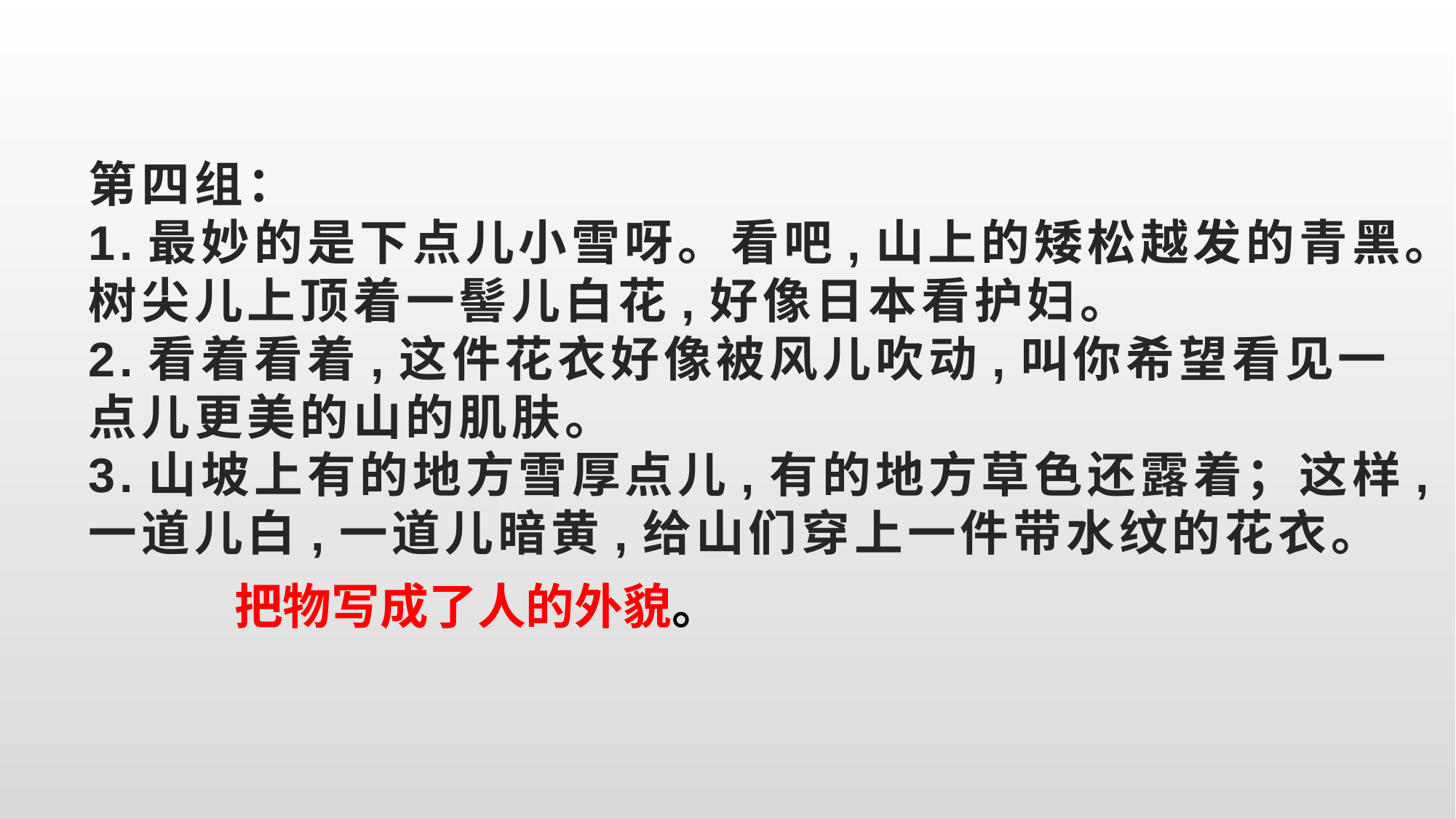

# 第四组： 1.最妙的是下点儿小雪呀。看吧,山上的矮松越发的青黑。树尖儿上顶着一髻儿白花,好像日本看护妇。 2.看着看着,这件花衣好像被风儿吹动,叫你希望看见一点儿更美的山的肌肤。 3.山坡上有的地方雪厚点儿,有的地方草色还露着；这样,一道儿白,一道儿暗黄,给山们穿上一件带水纹的花衣。
把物写成了人的外貌。